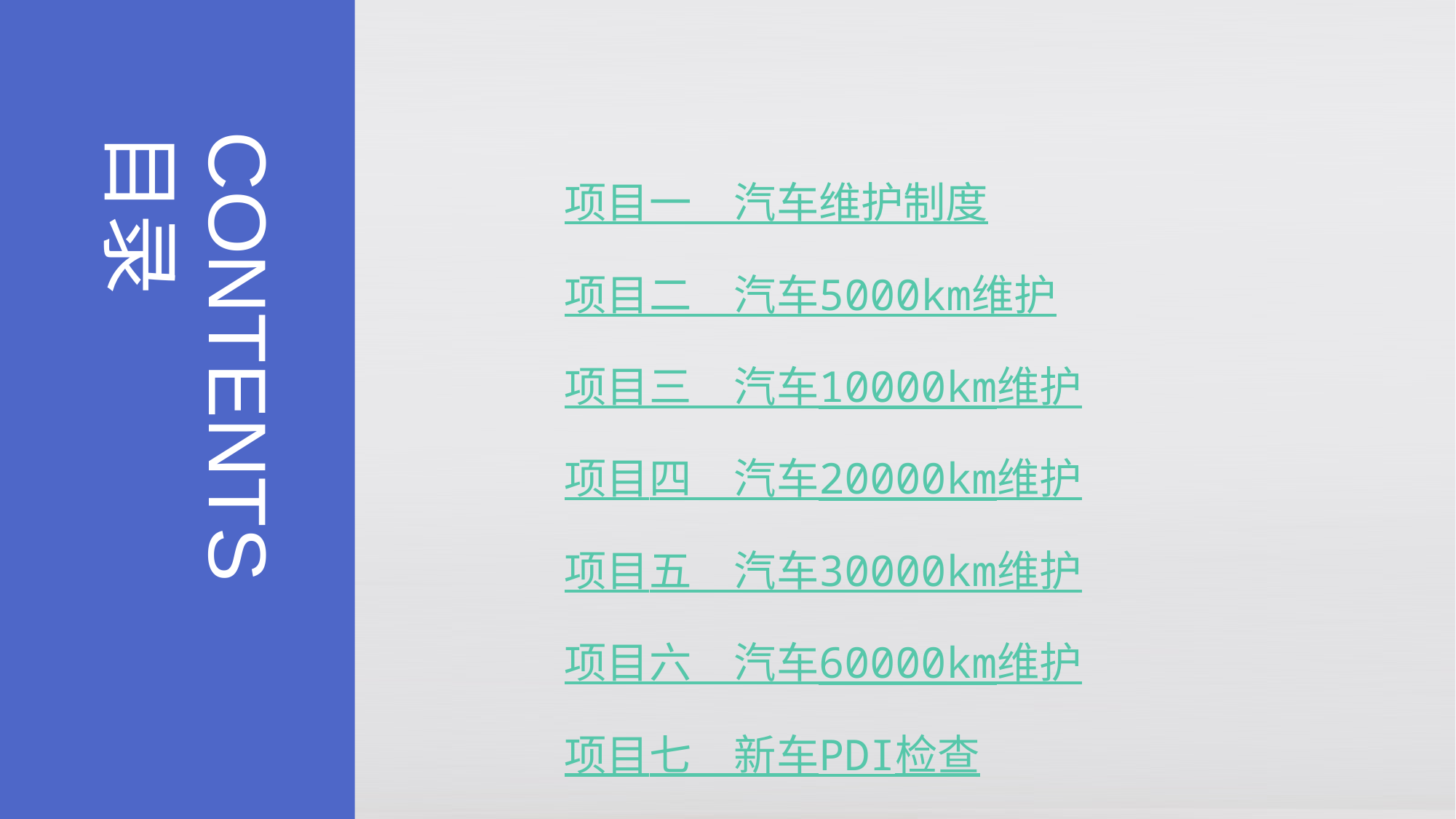

CONTENTS
目录
项目一　汽车维护制度
项目二　汽车5000km维护
项目三　汽车10000km维护
项目四　汽车20000km维护
项目五　汽车30000km维护
项目六　汽车60000km维护
项目七　新车PDI检查